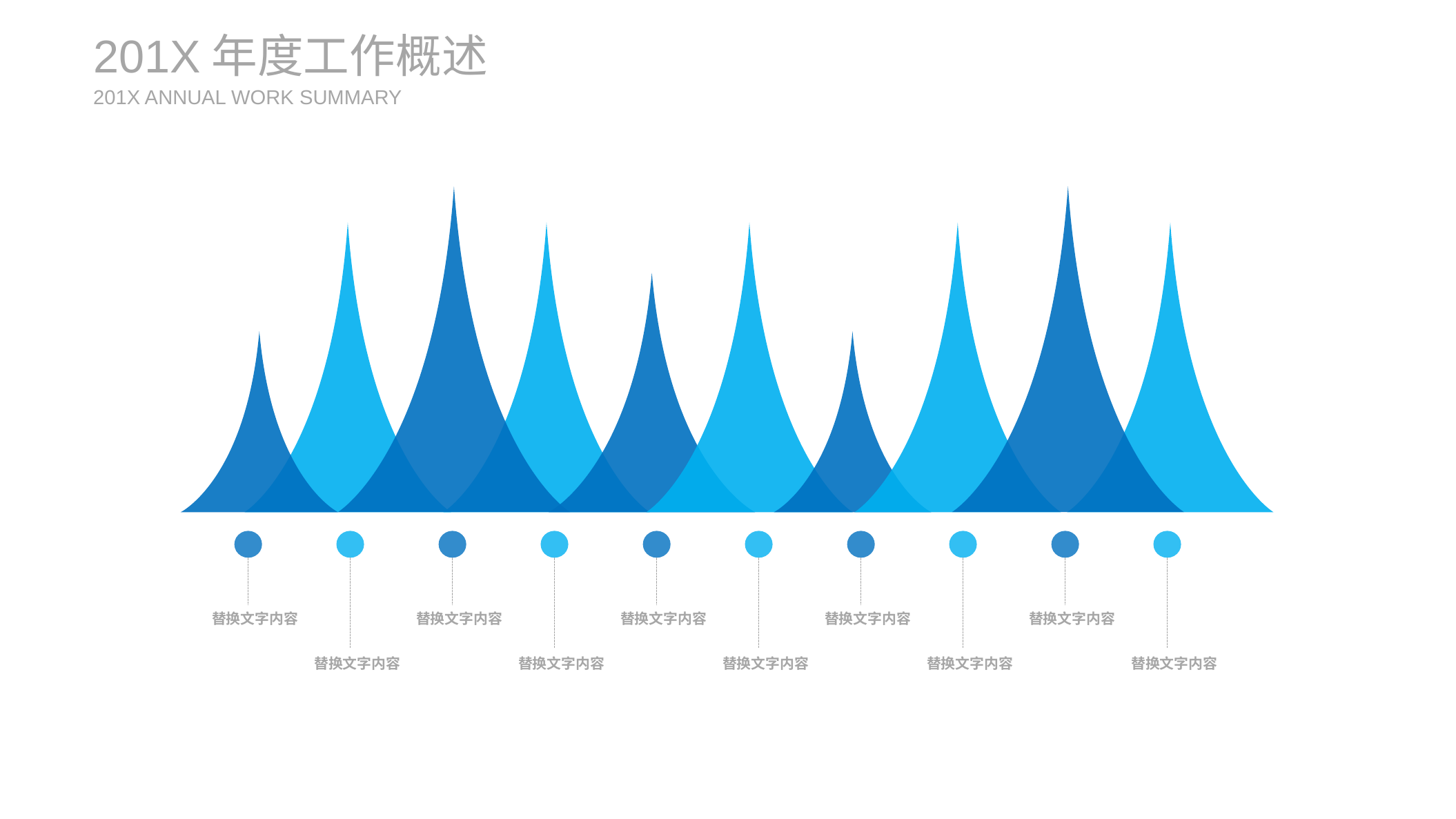

201X年度工作概述
201X ANNUAL WORK SUMMARY

替换文字内容

替换文字内容

替换文字内容

替换文字内容

替换文字内容

替换文字内容

替换文字内容

替换文字内容

替换文字内容

替换文字内容